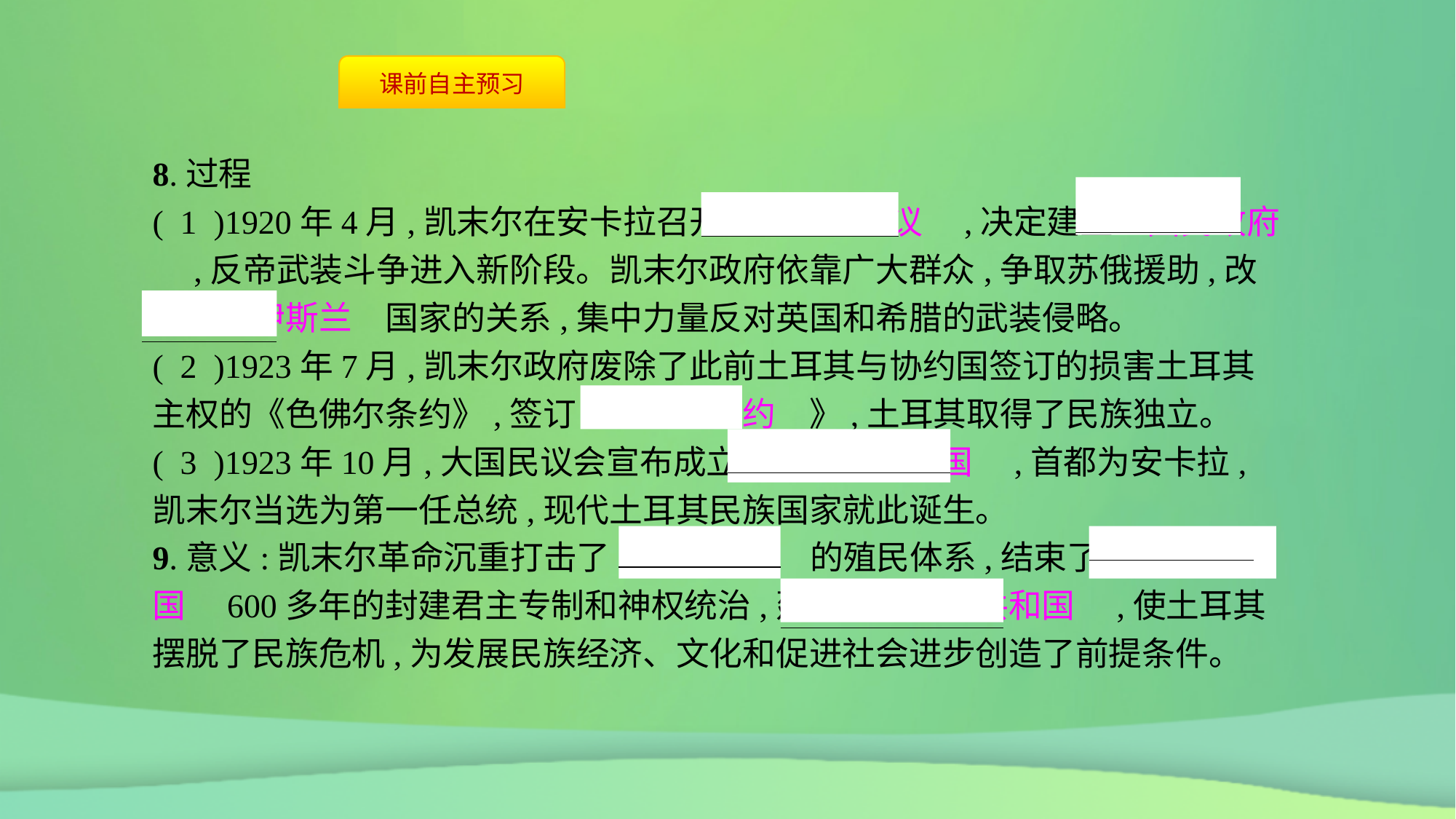

8.过程
(  1  )1920年4月,凯末尔在安卡拉召开　大国民会议　,决定建立　国民政府　,反帝武装斗争进入新阶段。凯末尔政府依靠广大群众,争取苏俄援助,改善同　伊斯兰　国家的关系,集中力量反对英国和希腊的武装侵略。
(  2  )1923年7月,凯末尔政府废除了此前土耳其与协约国签订的损害土耳其主权的《色佛尔条约》,签订《　洛桑条约　》,土耳其取得了民族独立。
(  3  )1923年10月,大国民议会宣布成立　土耳其共和国　,首都为安卡拉,凯末尔当选为第一任总统,现代土耳其民族国家就此诞生。
9.意义:凯末尔革命沉重打击了　帝国主义　的殖民体系,结束了　奥斯曼帝国　600多年的封建君主专制和神权统治,建立了　民主共和国　,使土耳其摆脱了民族危机,为发展民族经济、文化和促进社会进步创造了前提条件。